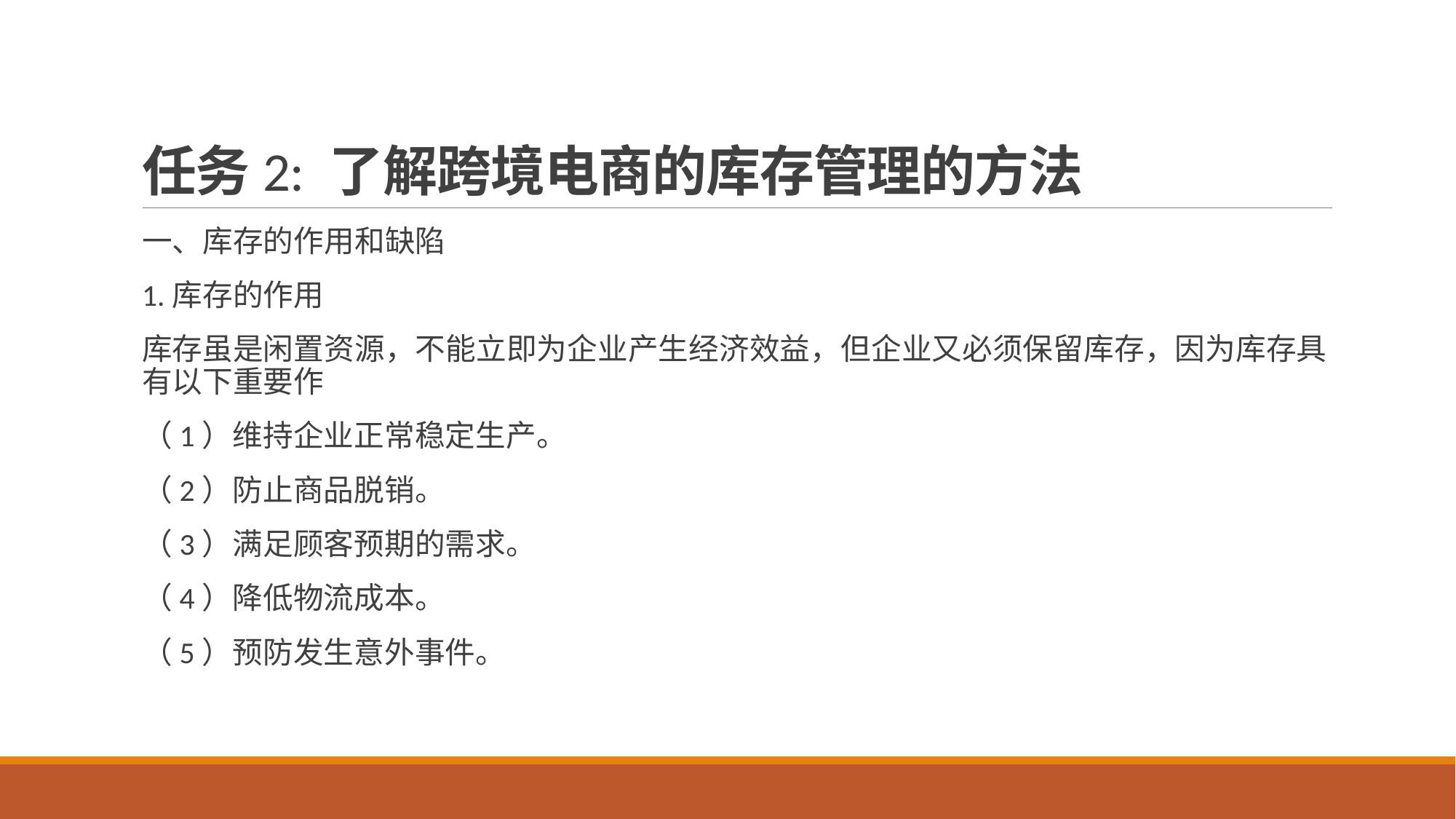

# 任务2: 了解跨境电商的库存管理的方法
一、库存的作用和缺陷
1.库存的作用
库存虽是闲置资源，不能立即为企业产生经济效益，但企业又必须保留库存，因为库存具有以下重要作
（1）维持企业正常稳定生产。
（2）防止商品脱销。
（3）满足顾客预期的需求。
（4）降低物流成本。
（5）预防发生意外事件。